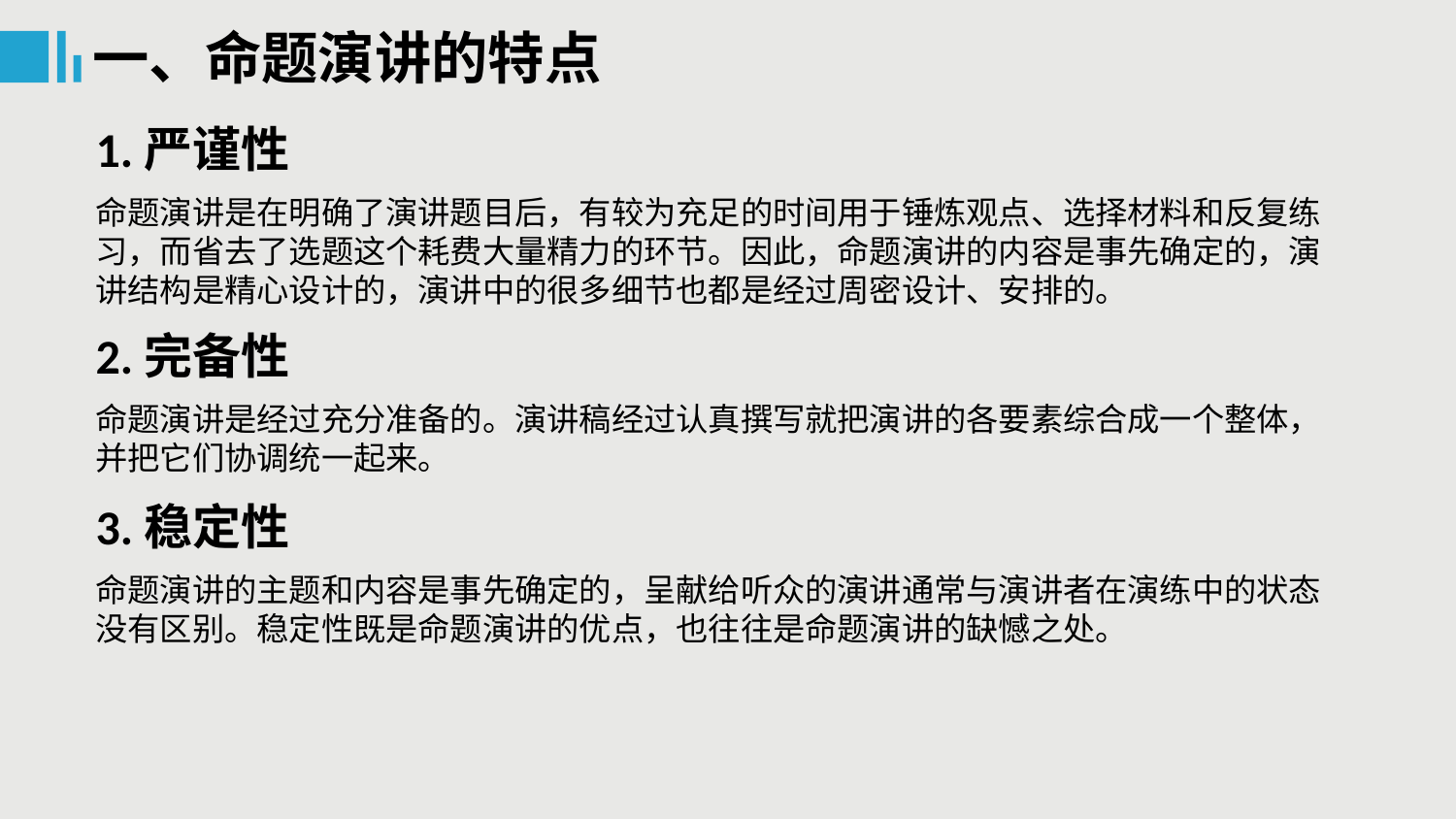

一、命题演讲的特点

1.严谨性
命题演讲是在明确了演讲题目后，有较为充足的时间用于锤炼观点、选择材料和反复练习，而省去了选题这个耗费大量精力的环节。因此，命题演讲的内容是事先确定的，演讲结构是精心设计的，演讲中的很多细节也都是经过周密设计、安排的。
2.完备性
命题演讲是经过充分准备的。演讲稿经过认真撰写就把演讲的各要素综合成一个整体，并把它们协调统一起来。
3.稳定性
命题演讲的主题和内容是事先确定的，呈献给听众的演讲通常与演讲者在演练中的状态没有区别。稳定性既是命题演讲的优点，也往往是命题演讲的缺憾之处。